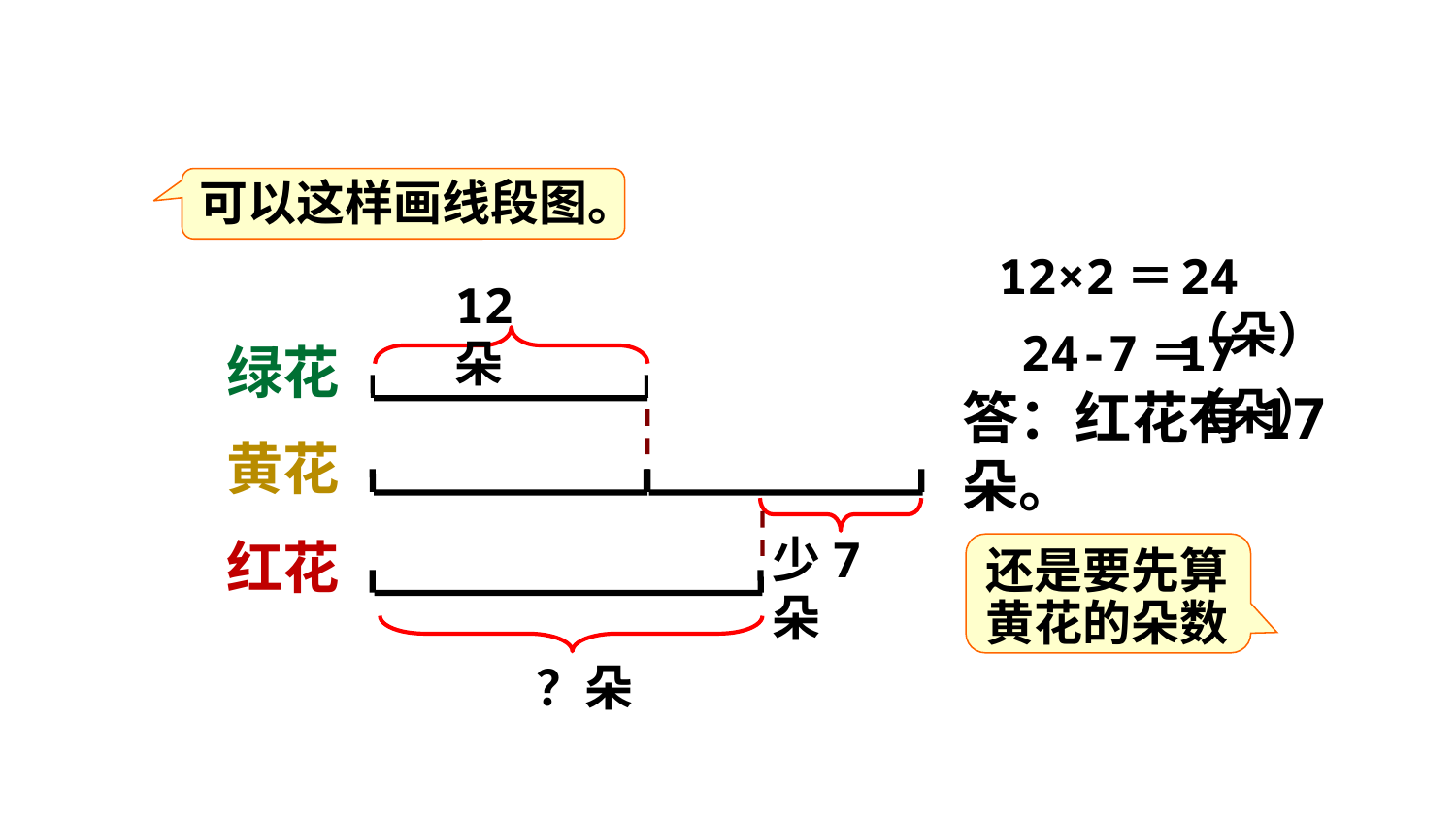

可以这样画线段图。

12×2＝
24（朵）
12朵
24-7＝
17（朵）
绿花

答：红花有17朵。

黄花

少7朵
红花
还是要先算黄花的朵数

？朵